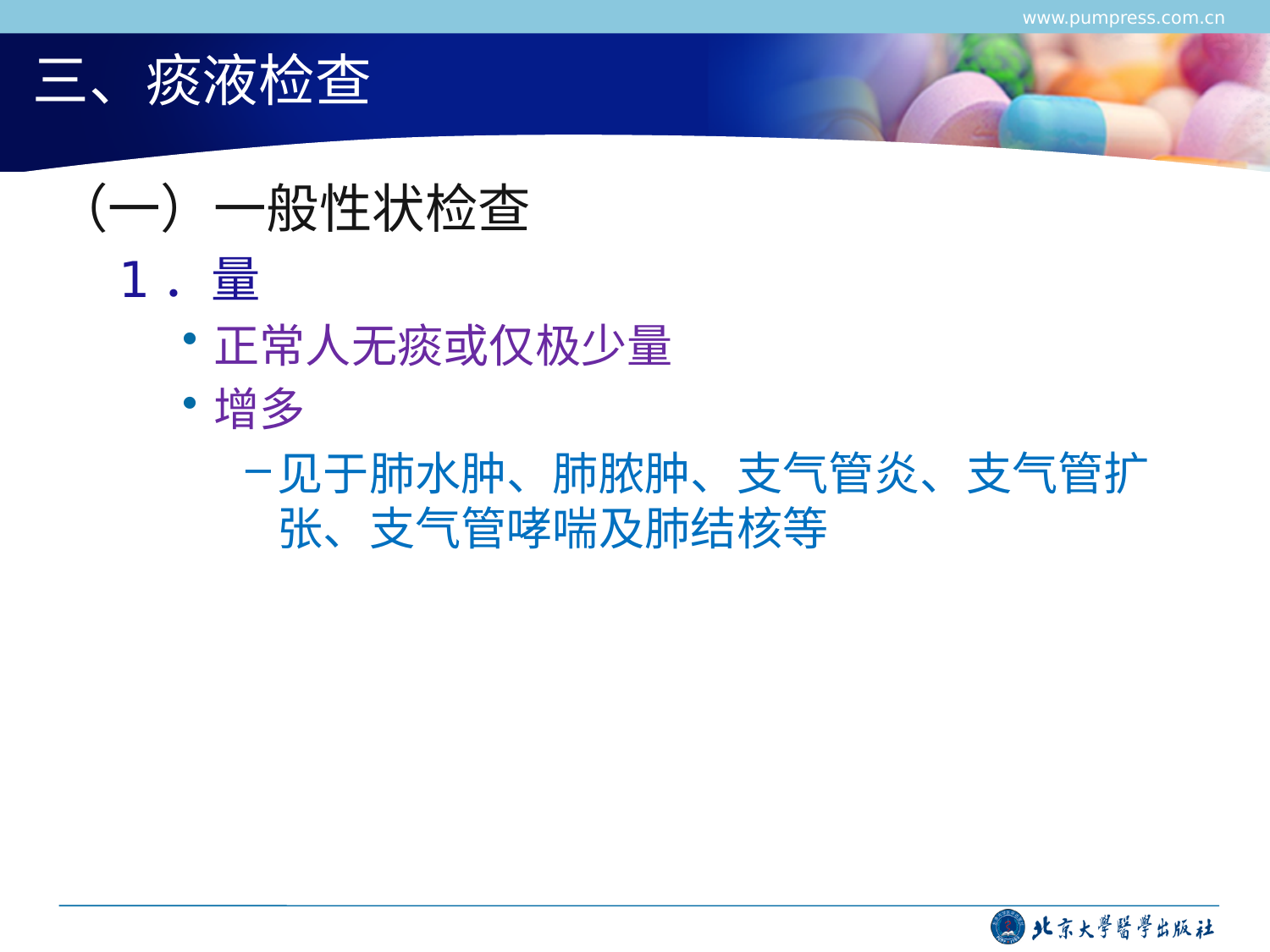

www.pumpress.com.cn
# 三、痰液检查
（一）一般性状检查
1．量
正常人无痰或仅极少量
增多
见于肺水肿、肺脓肿、支气管炎、支气管扩张、支气管哮喘及肺结核等